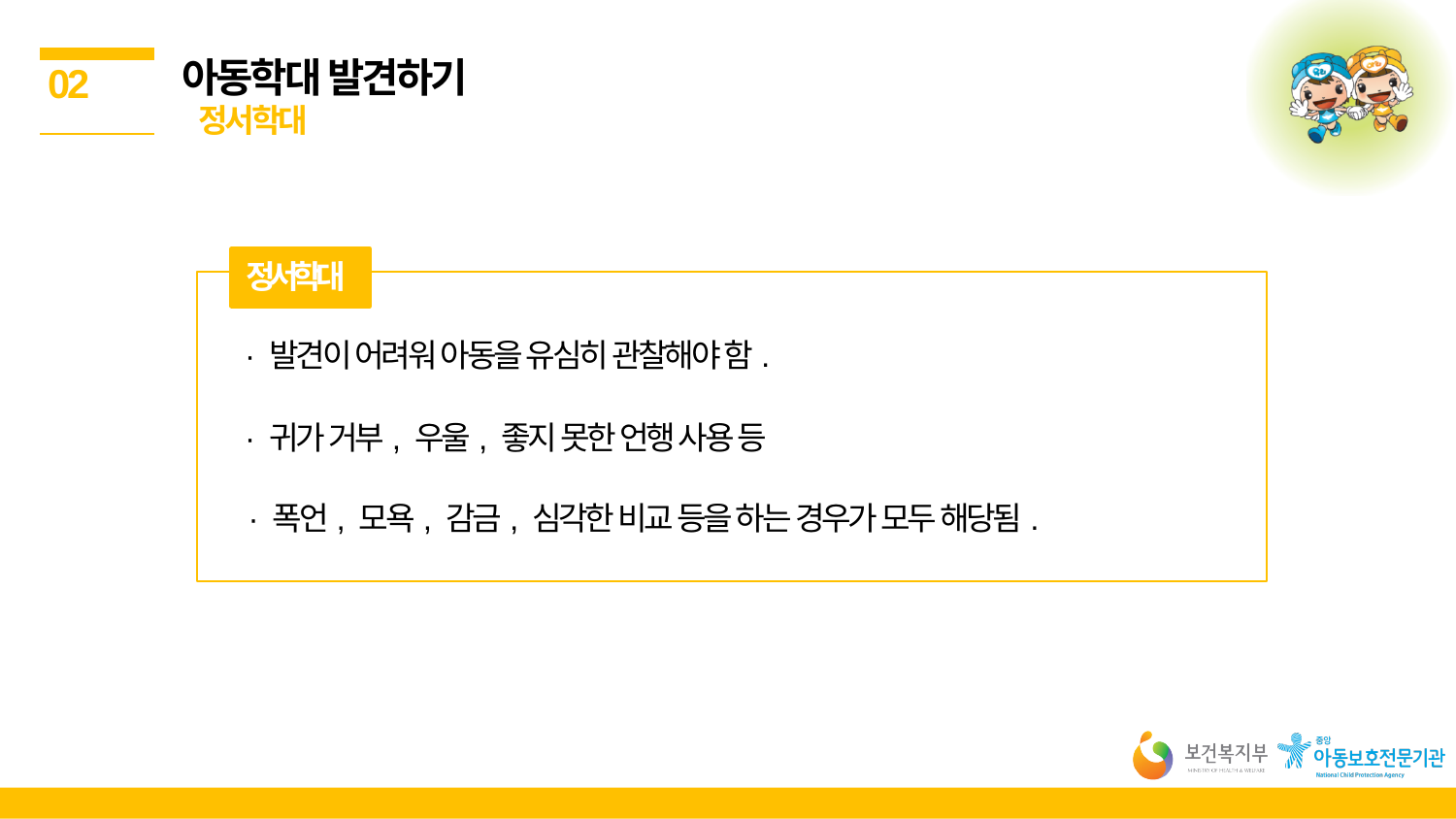

아동학대 발견하기
 정서학대
02

정서학대

· 발견이 어려워 아동을 유심히 관찰해야 함.
· 귀가 거부, 우울, 좋지 못한 언행 사용 등
· 폭언, 모욕, 감금, 심각한 비교 등을 하는 경우가 모두 해당됨.